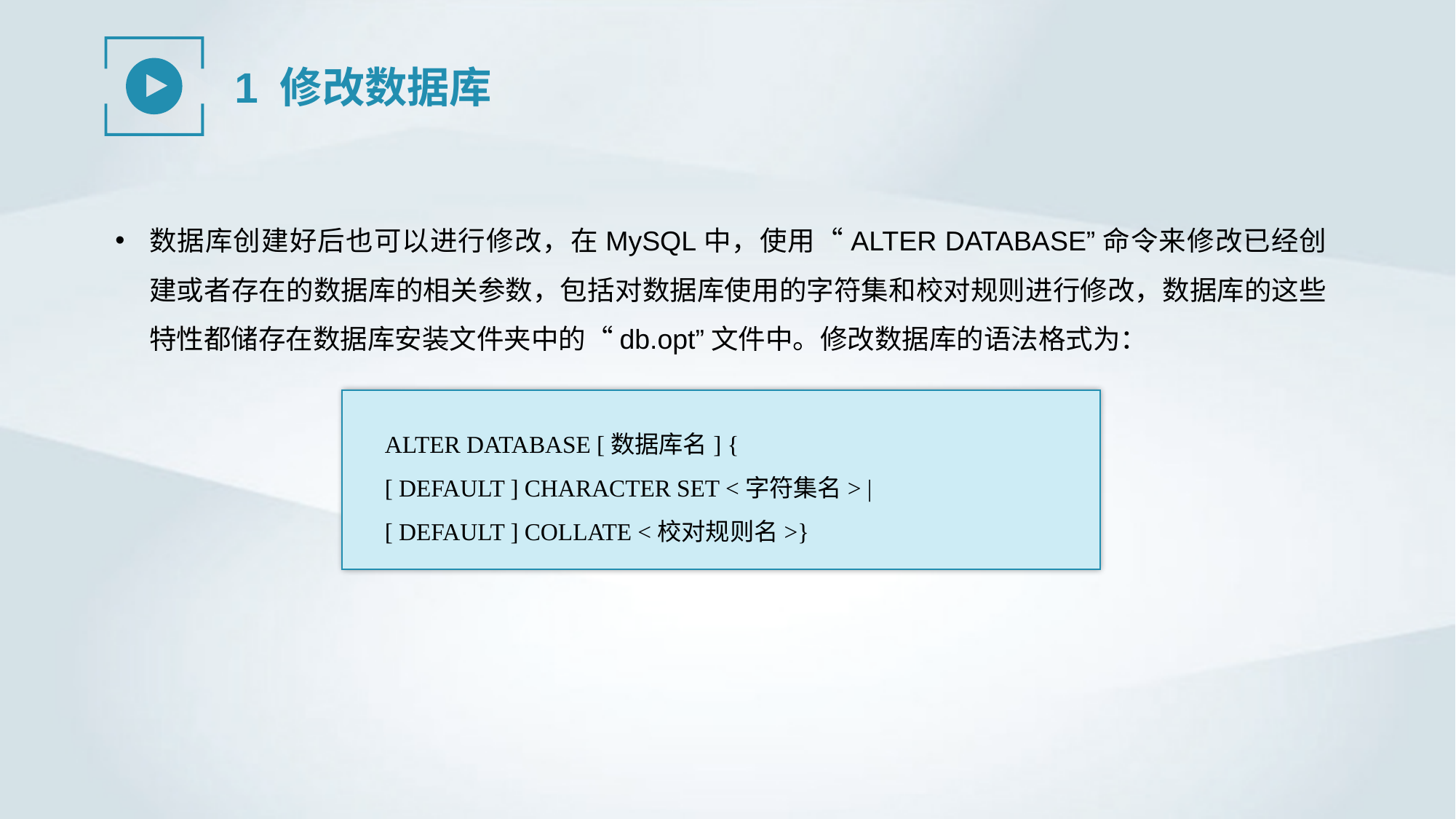

1 修改数据库
数据库创建好后也可以进行修改，在MySQL中，使用“ALTER DATABASE”命令来修改已经创建或者存在的数据库的相关参数，包括对数据库使用的字符集和校对规则进行修改，数据库的这些特性都储存在数据库安装文件夹中的“db.opt”文件中。修改数据库的语法格式为：
ALTER DATABASE [数据库名] {
[ DEFAULT ] CHARACTER SET <字符集名> |
[ DEFAULT ] COLLATE <校对规则名>}